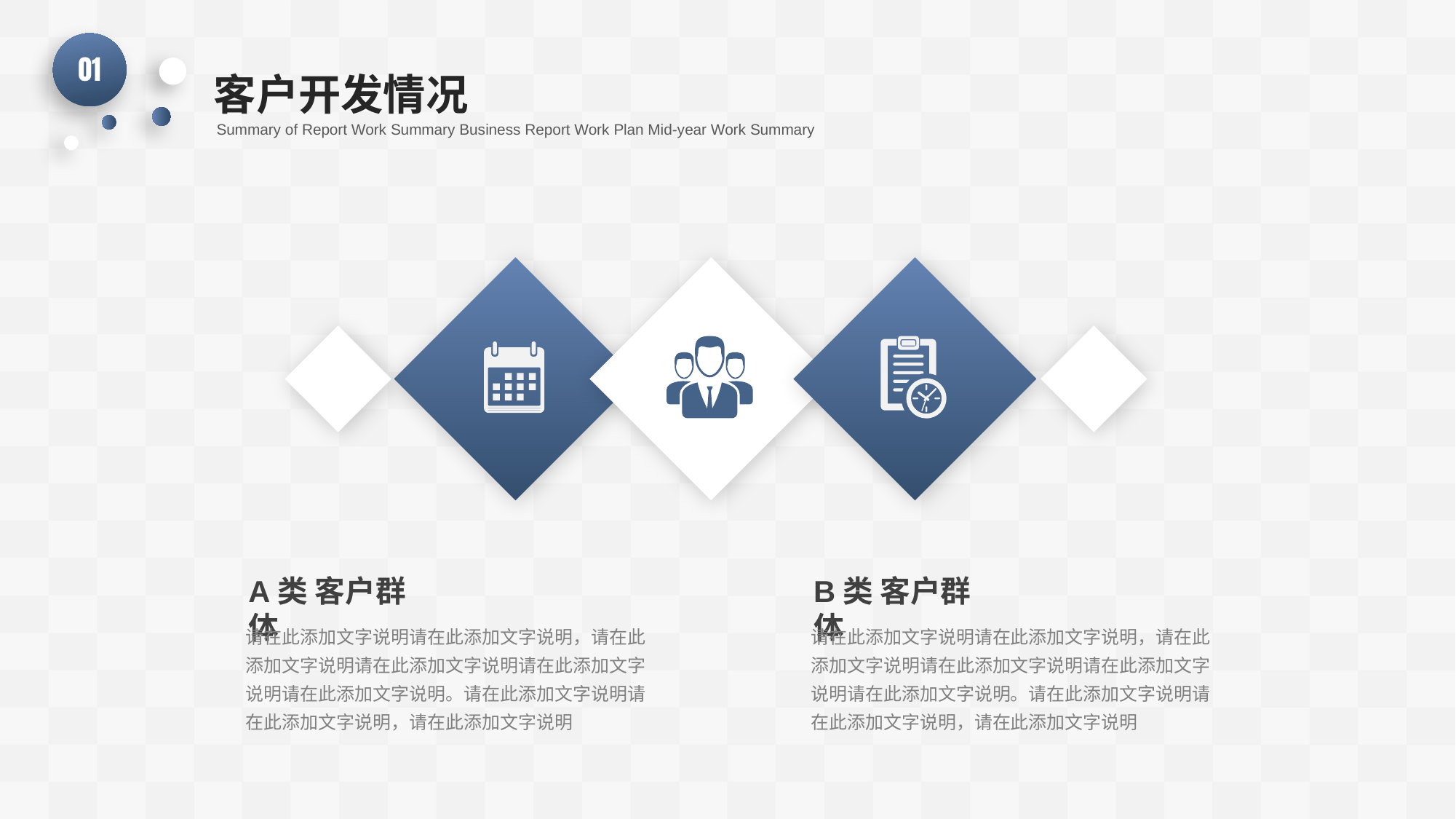

01

客户开发情况

Summary of Report Work Summary Business Report Work Plan Mid-year Work Summary

A类 客户群体
请在此添加文字说明请在此添加文字说明，请在此添加文字说明请在此添加文字说明请在此添加文字说明请在此添加文字说明。请在此添加文字说明请在此添加文字说明，请在此添加文字说明
B类 客户群体
请在此添加文字说明请在此添加文字说明，请在此添加文字说明请在此添加文字说明请在此添加文字说明请在此添加文字说明。请在此添加文字说明请在此添加文字说明，请在此添加文字说明